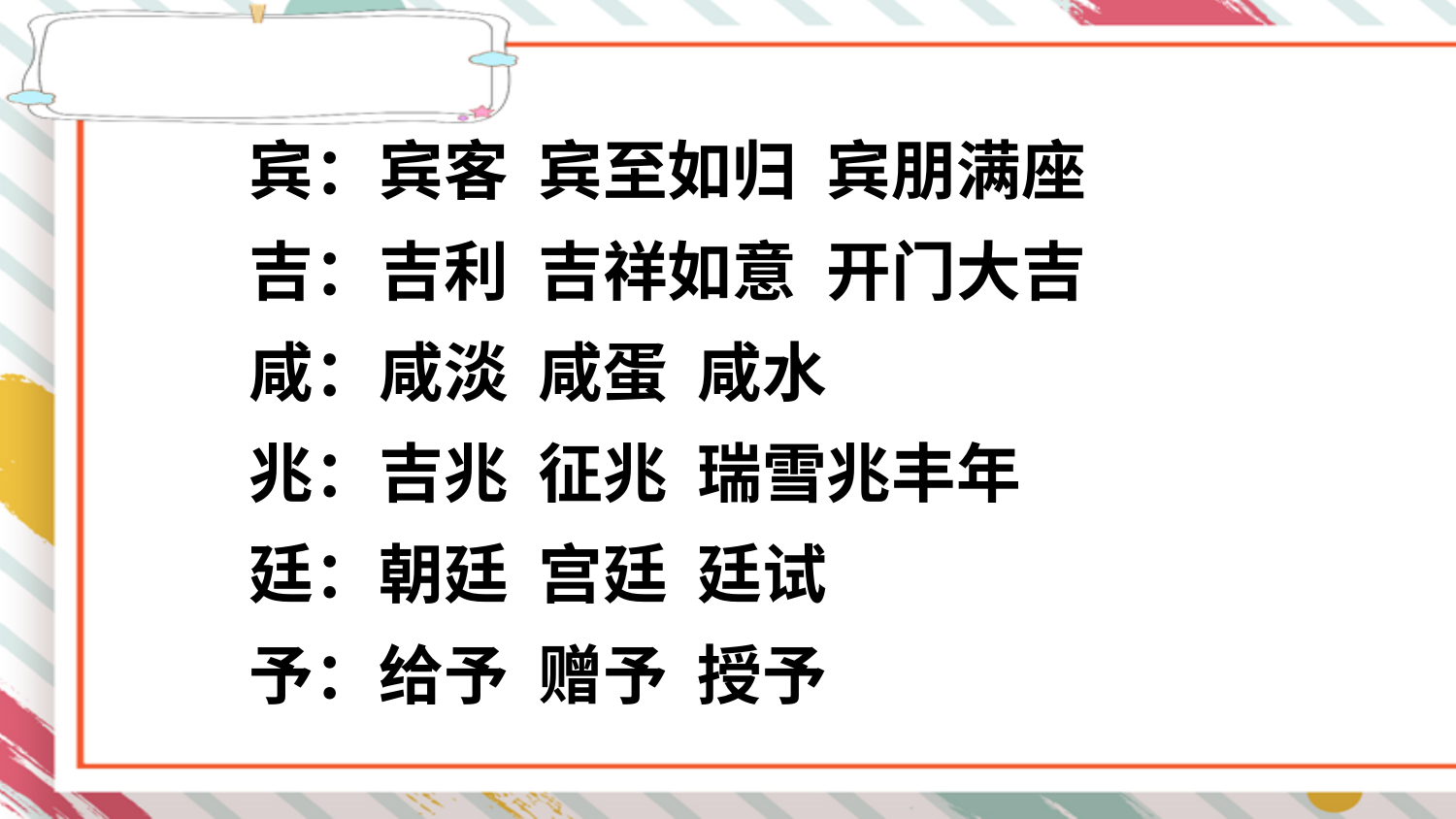

宾：宾客  宾至如归  宾朋满座
吉：吉利  吉祥如意  开门大吉
咸：咸淡  咸蛋  咸水
兆：吉兆  征兆  瑞雪兆丰年
廷：朝廷  宫廷  廷试
予：给予  赠予  授予